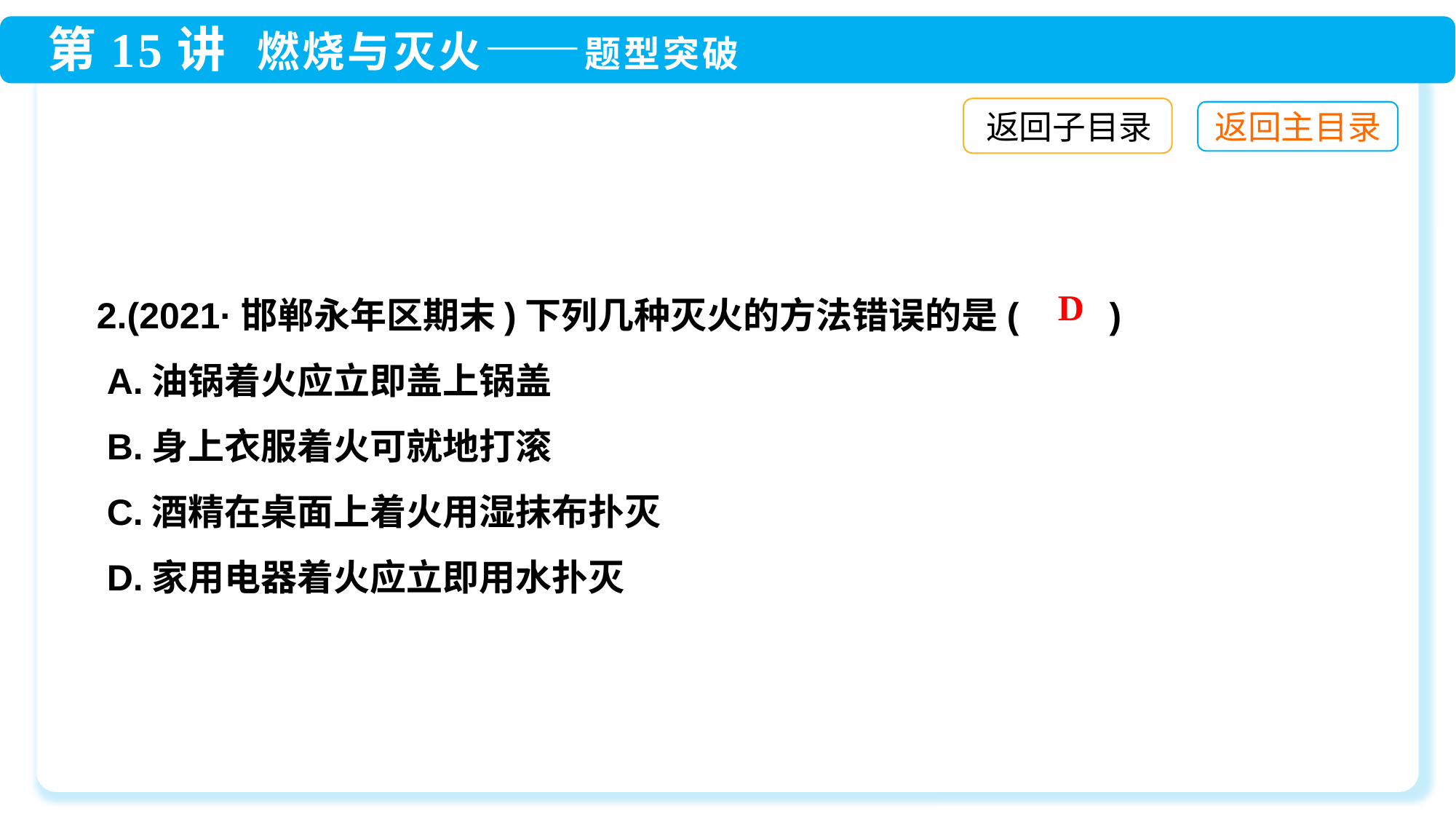

返回子目录
2.(2021·邯郸永年区期末)下列几种灭火的方法错误的是(　　)
 A.油锅着火应立即盖上锅盖
 B.身上衣服着火可就地打滚
 C.酒精在桌面上着火用湿抹布扑灭
 D.家用电器着火应立即用水扑灭
D